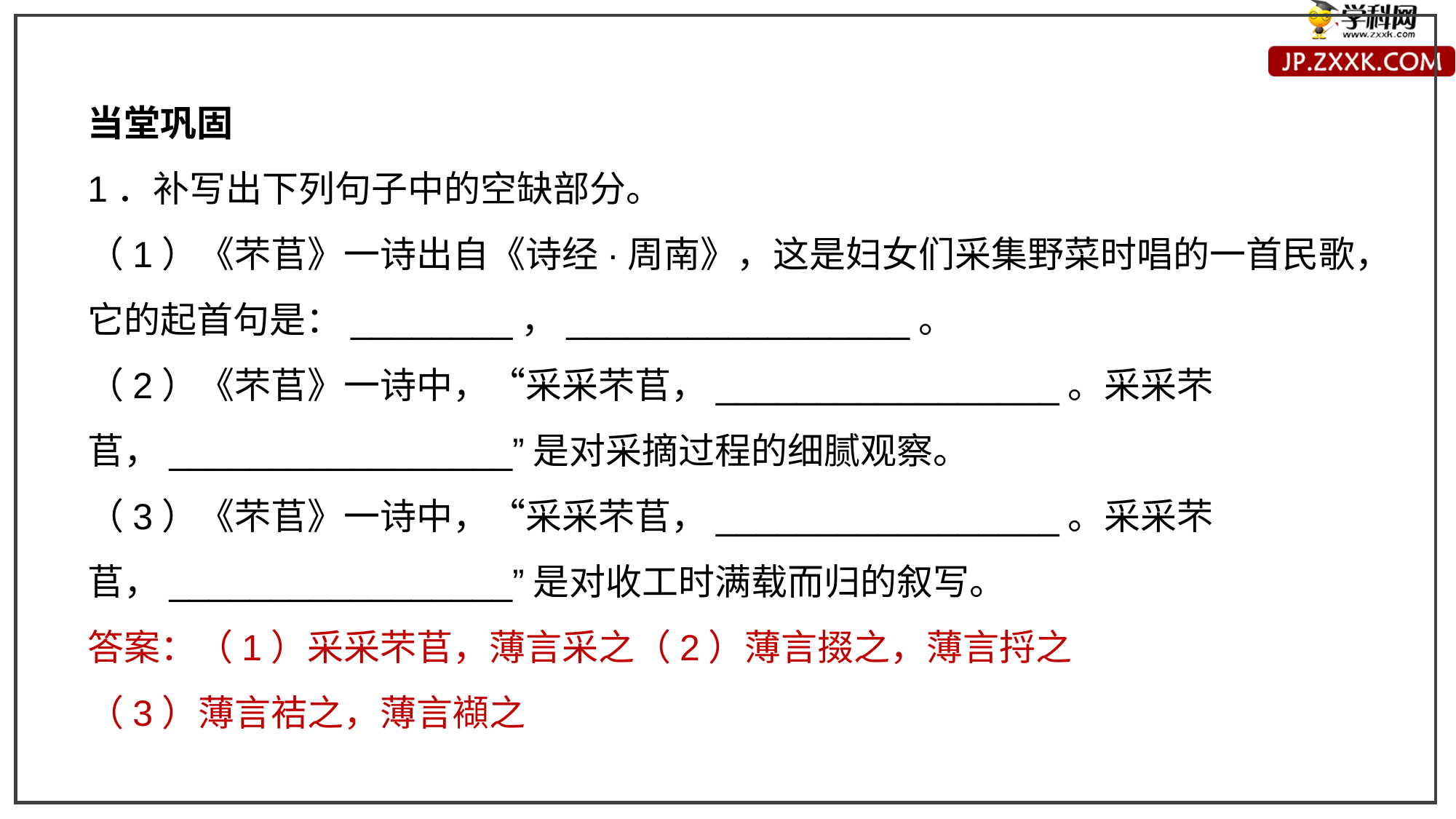

当堂巩固
1．补写出下列句子中的空缺部分。
（1）《芣苢》一诗出自《诗经·周南》，这是妇女们采集野菜时唱的一首民歌，它的起首句是：________，_________________。
（2）《芣苢》一诗中，“采采芣苢，_________________。采采芣苢，_________________”是对采摘过程的细腻观察。
（3）《芣苢》一诗中，“采采芣苢，_________________。采采芣苢，_________________”是对收工时满载而归的叙写。
答案：（1）采采芣苢，薄言采之（2）薄言掇之，薄言捋之
（3）薄言袺之，薄言襭之